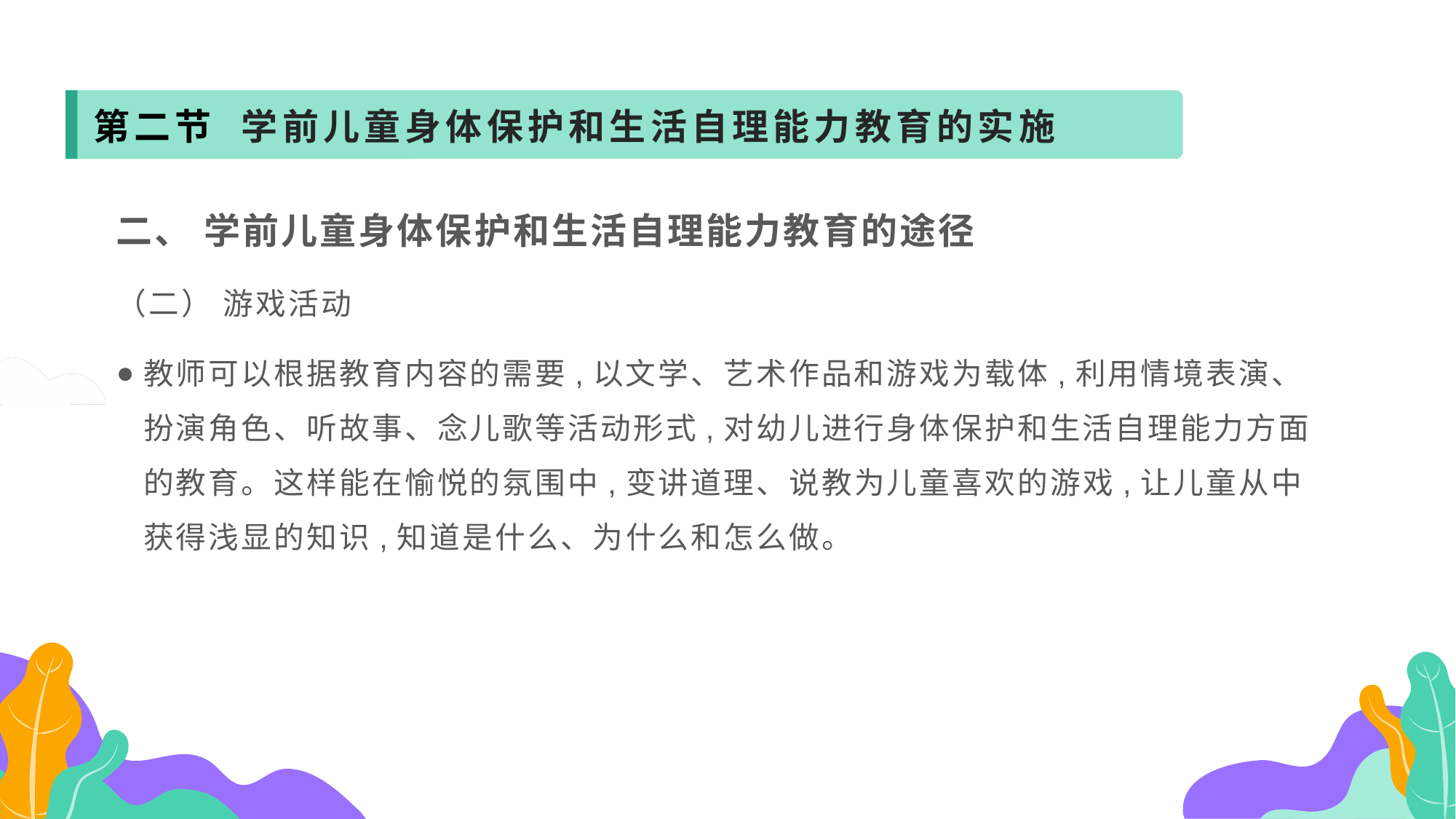

第二节  学前儿童身体保护和生活自理能力教育的实施
二、 学前儿童身体保护和生活自理能力教育的途径
（二） 游戏活动
教师可以根据教育内容的需要,以文学、艺术作品和游戏为载体,利用情境表演、扮演角色、听故事、念儿歌等活动形式,对幼儿进行身体保护和生活自理能力方面的教育。这样能在愉悦的氛围中,变讲道理、说教为儿童喜欢的游戏,让儿童从中获得浅显的知识,知道是什么、为什么和怎么做。